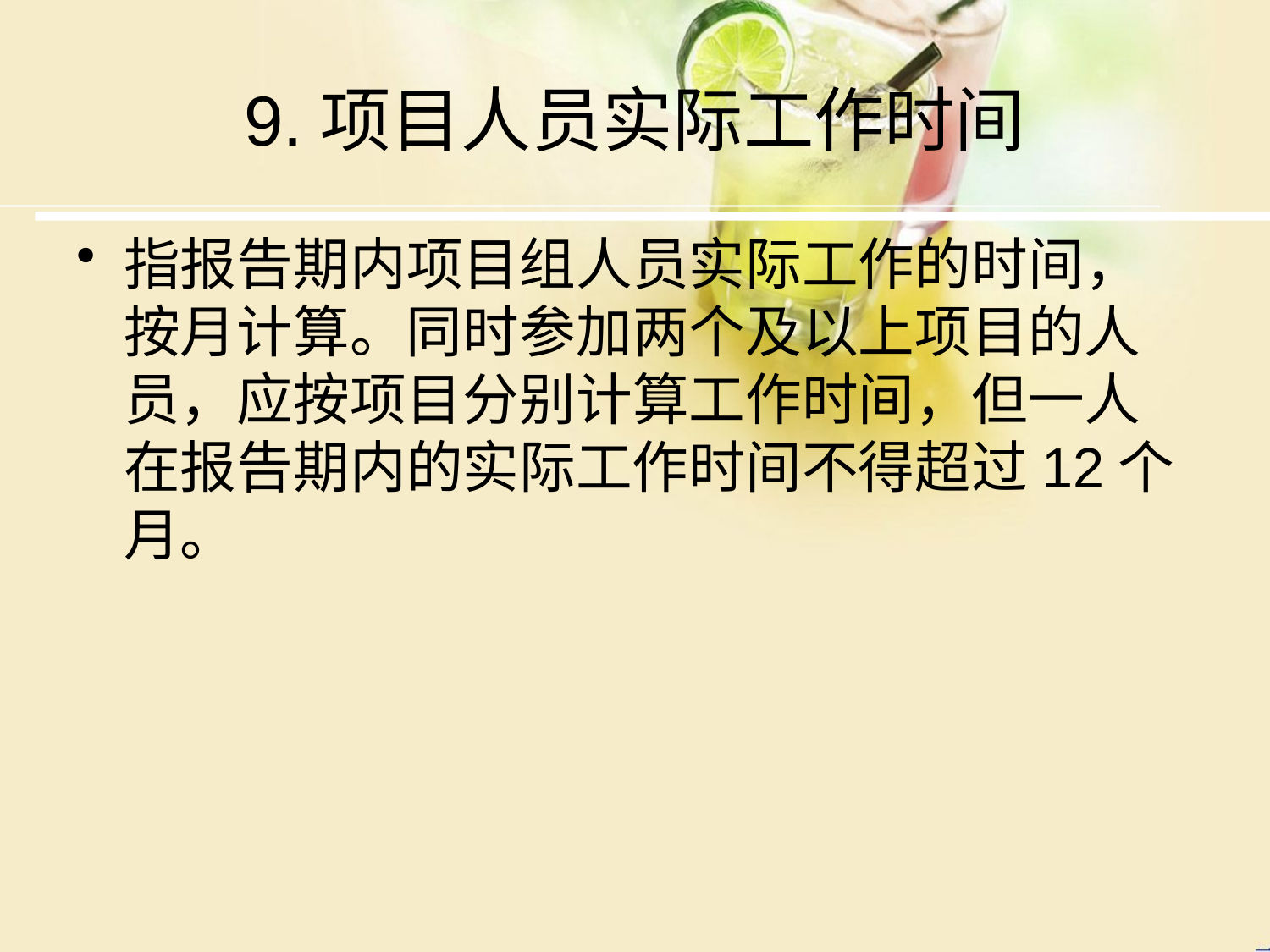

# 9.项目人员实际工作时间
指报告期内项目组人员实际工作的时间，按月计算。同时参加两个及以上项目的人员，应按项目分别计算工作时间，但一人在报告期内的实际工作时间不得超过12个月。